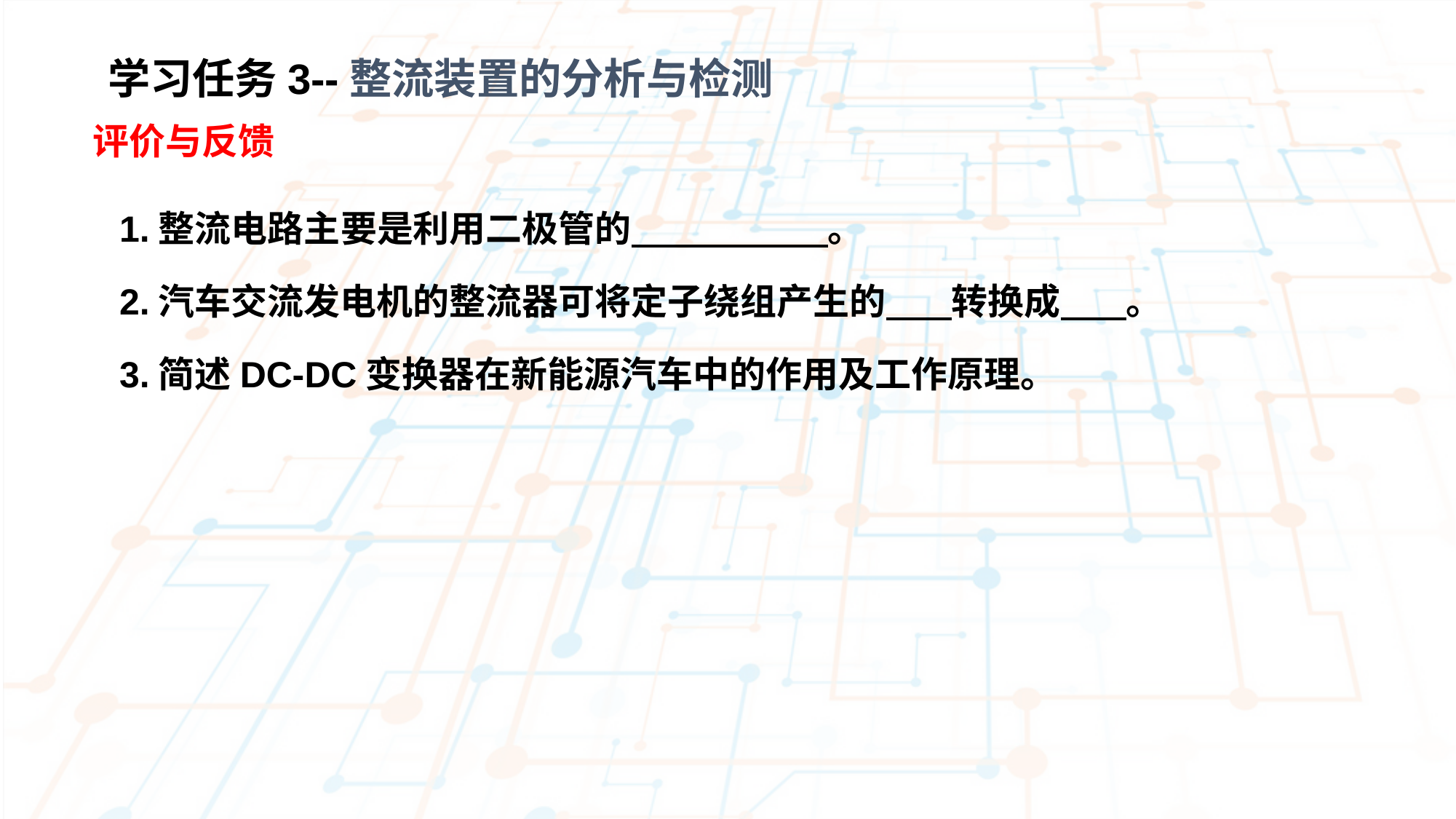

学习任务3--整流装置的分析与检测
评价与反馈

1.整流电路主要是利用二极管的                        。
2.汽车交流发电机的整流器可将定子绕组产生的        转换成        。
3.简述DC-DC变换器在新能源汽车中的作用及工作原理。